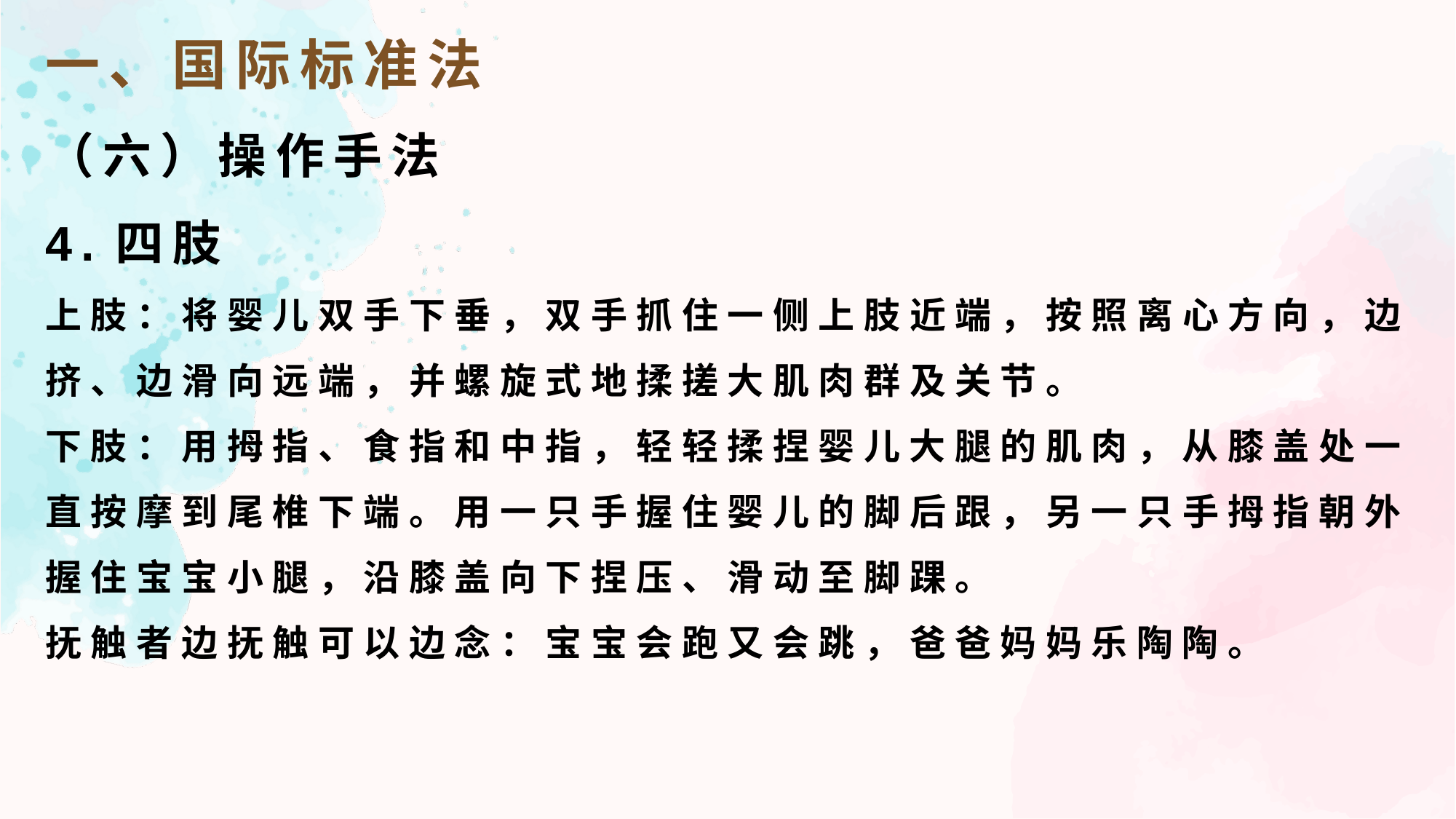

一、国际标准法
（六）操作手法
4.四肢
上肢：将婴儿双手下垂，双手抓住一侧上肢近端，按照离心方向，边挤、边滑向远端，并螺旋式地揉搓大肌肉群及关节。
下肢：用拇指、食指和中指，轻轻揉捏婴儿大腿的肌肉，从膝盖处一直按摩到尾椎下端。用一只手握住婴儿的脚后跟，另一只手拇指朝外握住宝宝小腿，沿膝盖向下捏压、滑动至脚踝。
抚触者边抚触可以边念：宝宝会跑又会跳，爸爸妈妈乐陶陶。